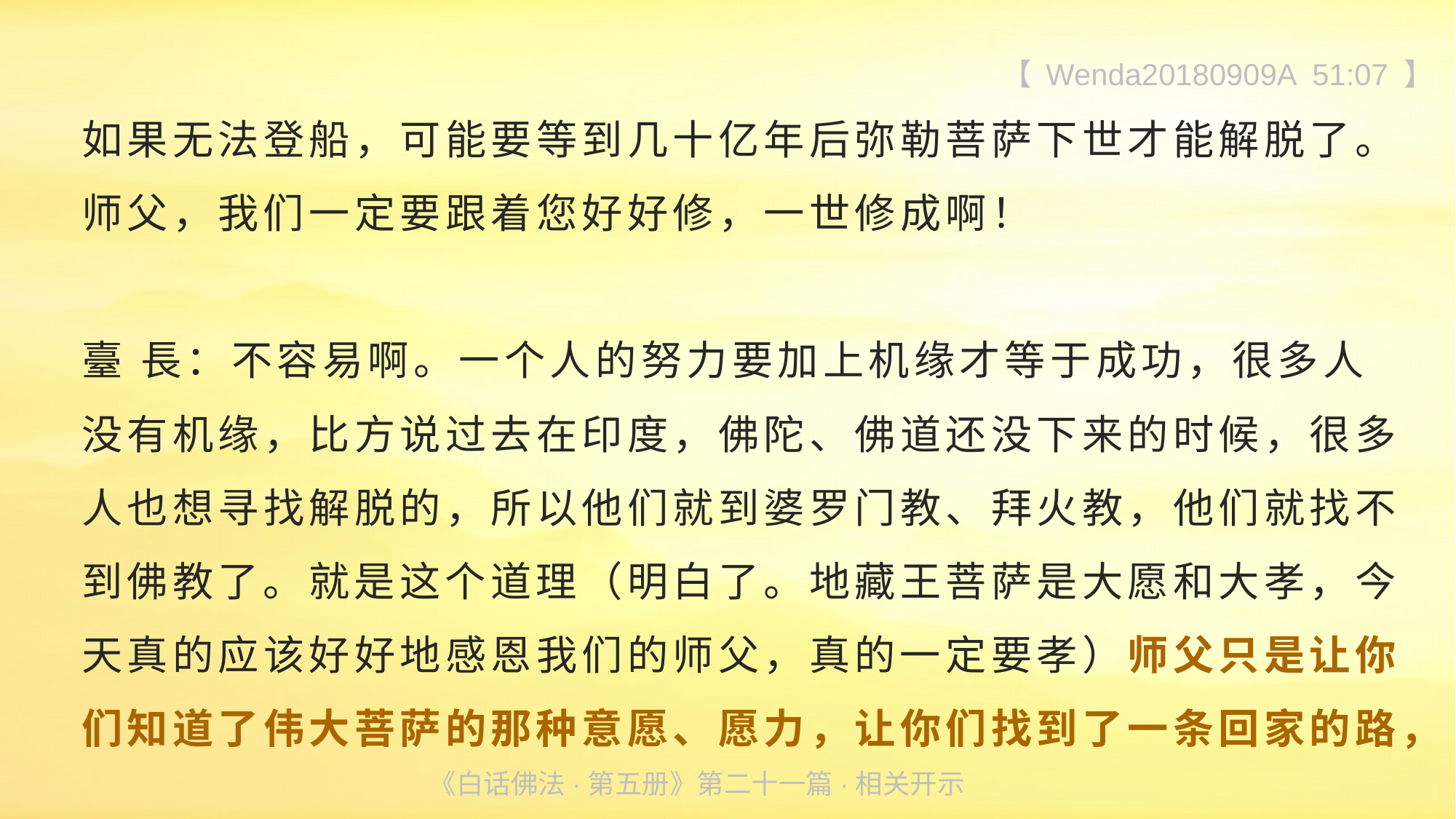

【 Wenda20180909A  51:07 】
如果无法登船，可能要等到几十亿年后弥勒菩萨下世才能解脱了。师父，我们一定要跟着您好好修，一世修成啊！

臺 長：不容易啊。一个人的努力要加上机缘才等于成功，很多人没有机缘，比方说过去在印度，佛陀、佛道还没下来的时候，很多人也想寻找解脱的，所以他们就到婆罗门教、拜火教，他们就找不到佛教了。就是这个道理（明白了。地藏王菩萨是大愿和大孝，今天真的应该好好地感恩我们的师父，真的一定要孝）师父只是让你们知道了伟大菩萨的那种意愿、愿力，让你们找到了一条回家的路，
《白话佛法·第五册》第二十一篇·相关开示